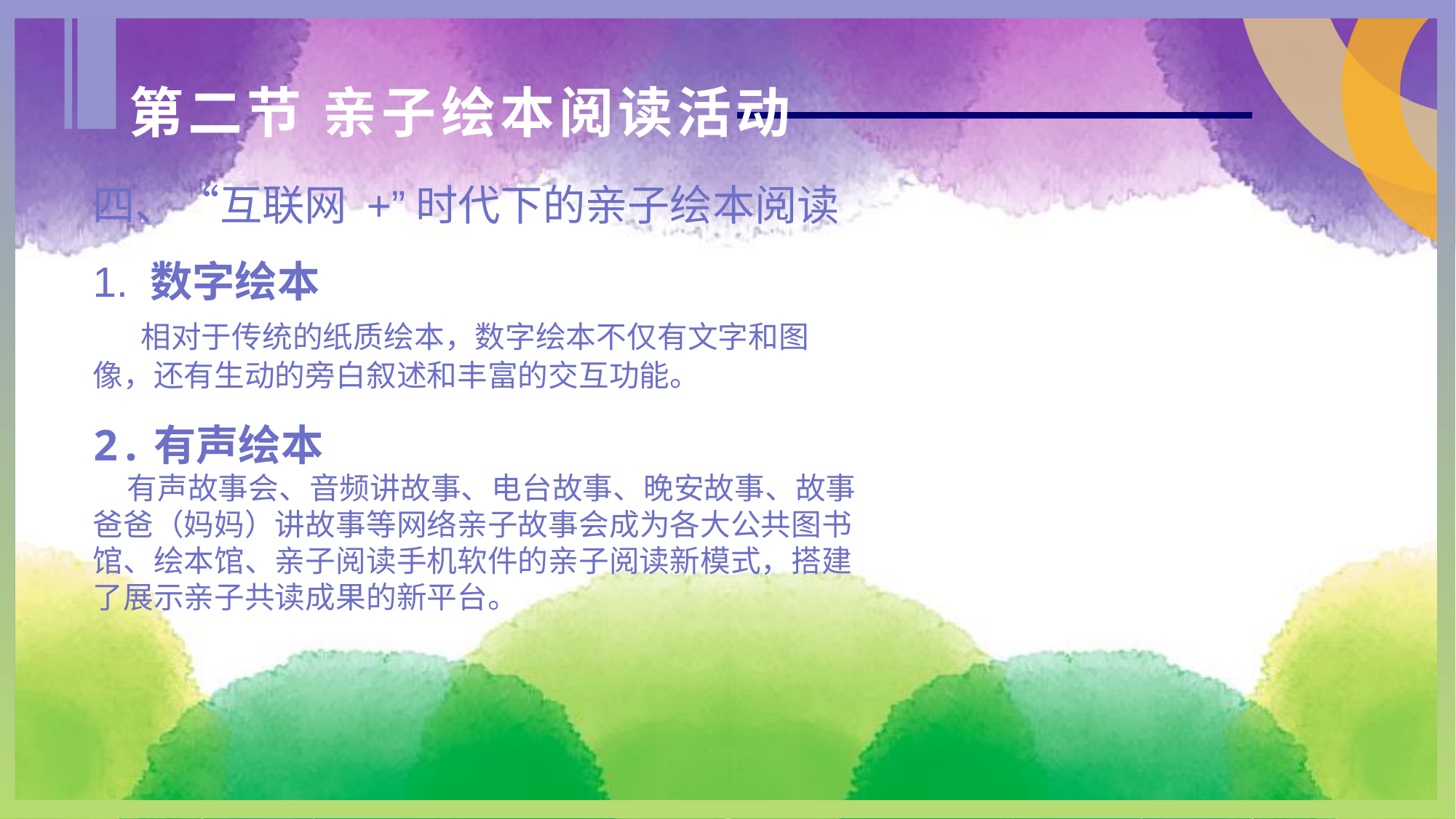

第二节 亲子绘本阅读活动
四、“互联网 +”时代下的亲子绘本阅读
1. 数字绘本
    相对于传统的纸质绘本，数字绘本不仅有文字和图像，还有生动的旁白叙述和丰富的交互功能。
2.有声绘本
    有声故事会、音频讲故事、电台故事、晚安故事、故事爸爸（妈妈）讲故事等网络亲子故事会成为各大公共图书馆、绘本馆、亲子阅读手机软件的亲子阅读新模式，搭建了展示亲子共读成果的新平台。